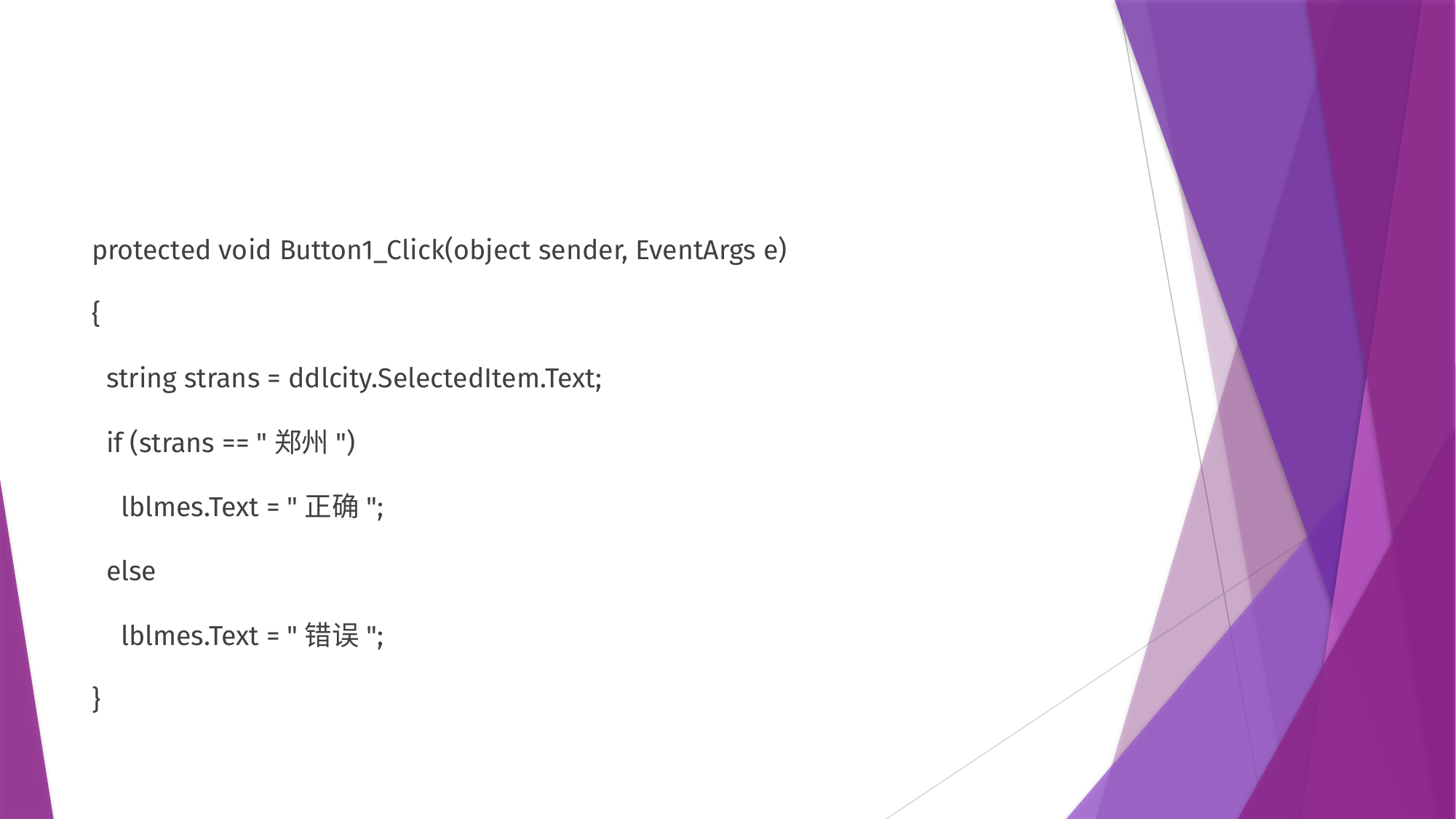

#
protected void Button1_Click(object sender, EventArgs e)
{
  string strans = ddlcity.SelectedItem.Text;
  if (strans == "郑州")
    lblmes.Text = "正确";
  else
    lblmes.Text = "错误";
}